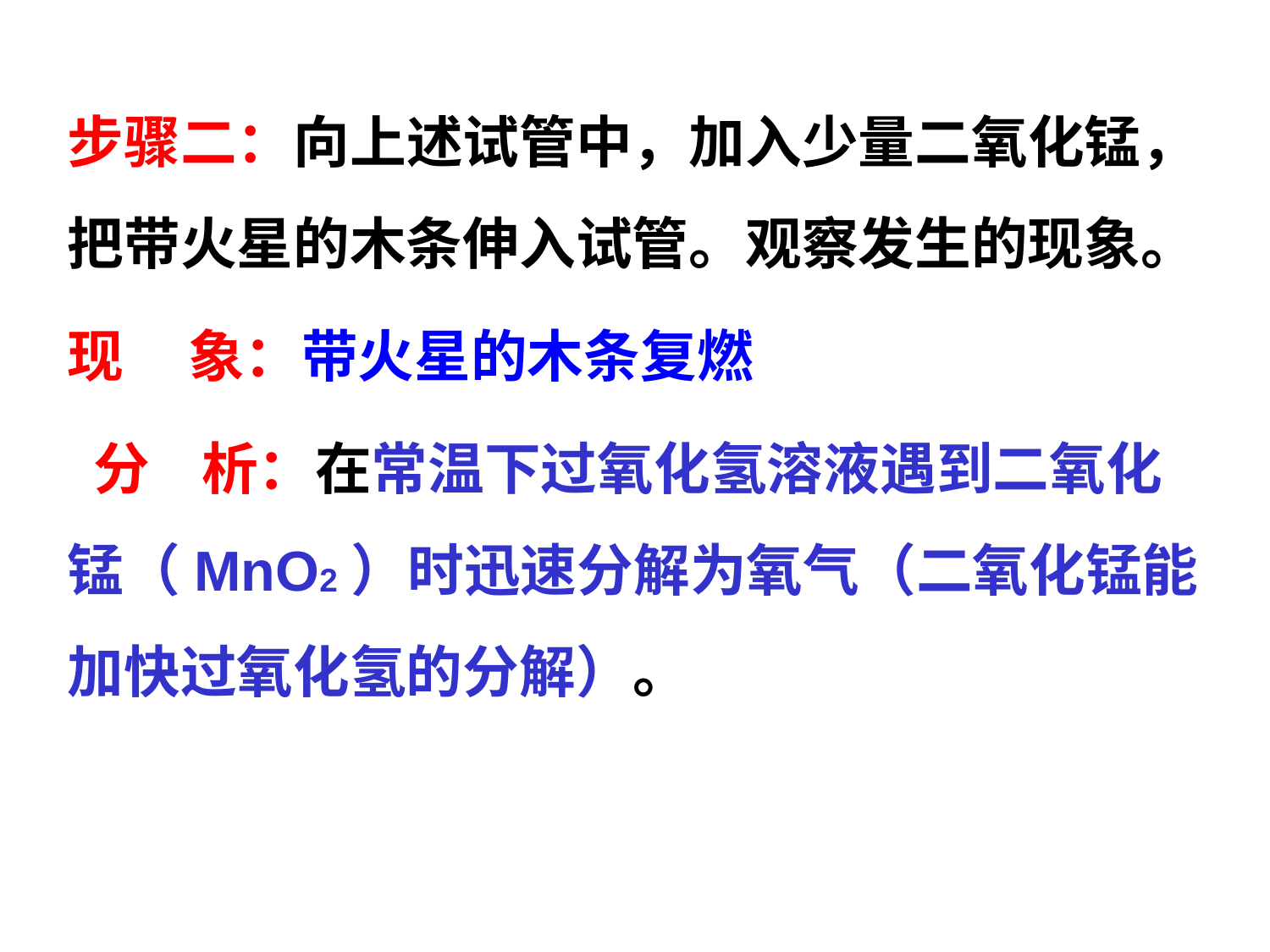

步骤二：向上述试管中，加入少量二氧化锰，把带火星的木条伸入试管。观察发生的现象。
现     象：带火星的木条复燃
 分    析：在常温下过氧化氢溶液遇到二氧化锰（MnO2）时迅速分解为氧气（二氧化锰能加快过氧化氢的分解）。